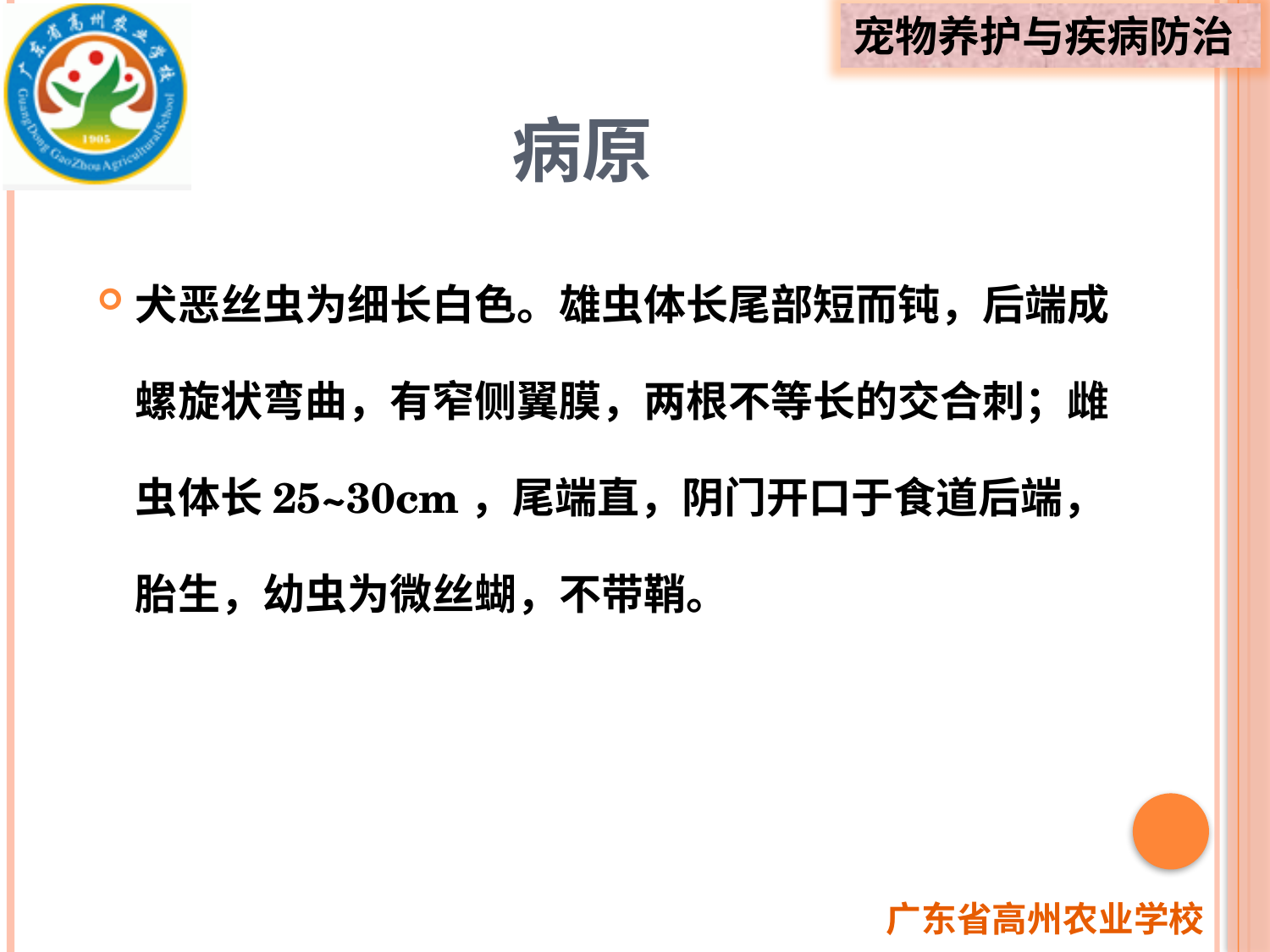

# 病原
犬恶丝虫为细长白色。雄虫体长尾部短而钝，后端成螺旋状弯曲，有窄侧翼膜，两根不等长的交合刺；雌虫体长25~30cm，尾端直，阴门开口于食道后端，胎生，幼虫为微丝蝴，不带鞘。